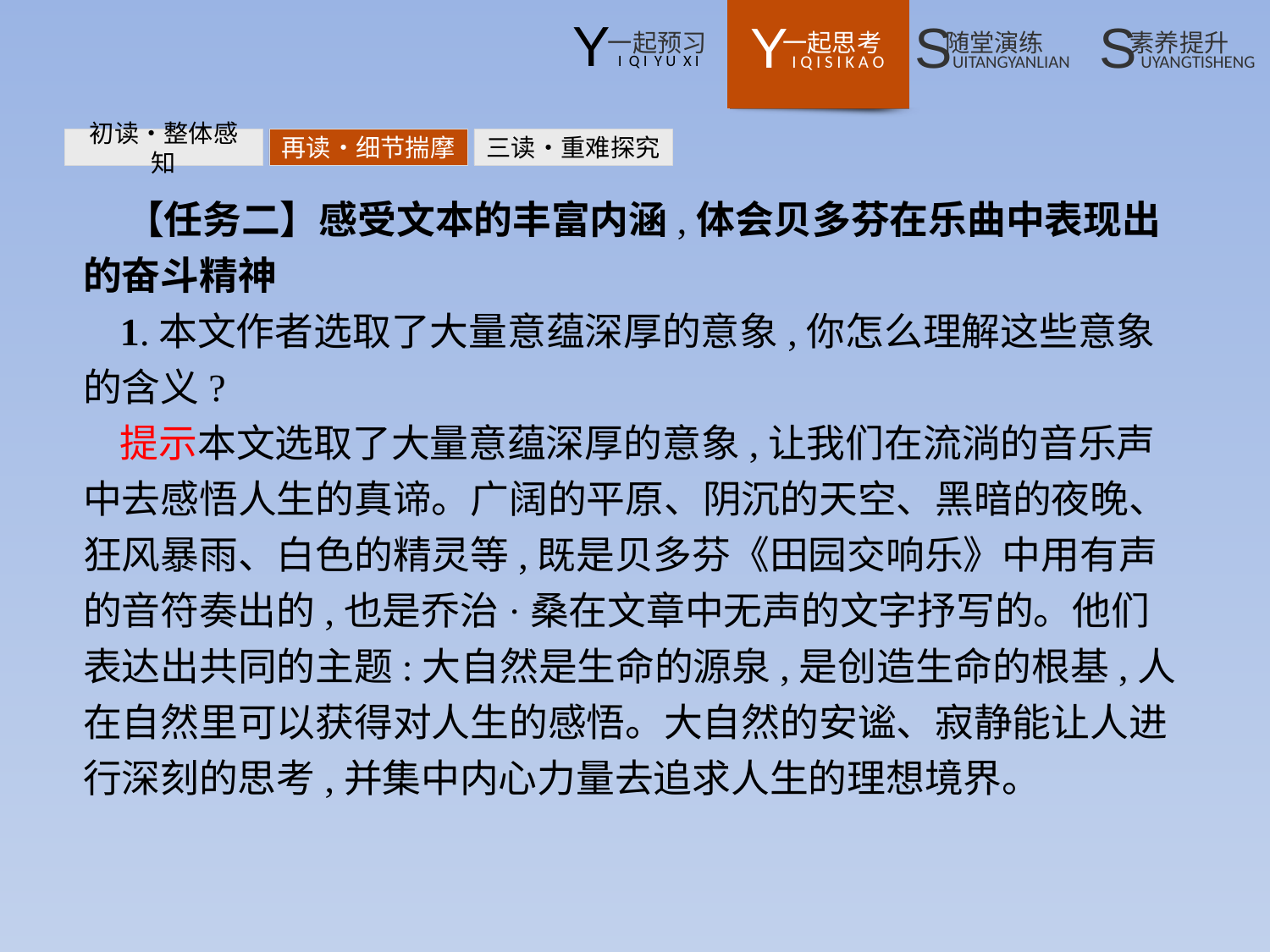

初读•整体感知
再读•细节揣摩
三读•重难探究
【任务二】感受文本的丰富内涵,体会贝多芬在乐曲中表现出的奋斗精神
1.本文作者选取了大量意蕴深厚的意象,你怎么理解这些意象的含义?
提示本文选取了大量意蕴深厚的意象,让我们在流淌的音乐声中去感悟人生的真谛。广阔的平原、阴沉的天空、黑暗的夜晚、狂风暴雨、白色的精灵等,既是贝多芬《田园交响乐》中用有声的音符奏出的,也是乔治·桑在文章中无声的文字抒写的。他们表达出共同的主题:大自然是生命的源泉,是创造生命的根基,人在自然里可以获得对人生的感悟。大自然的安谧、寂静能让人进行深刻的思考,并集中内心力量去追求人生的理想境界。